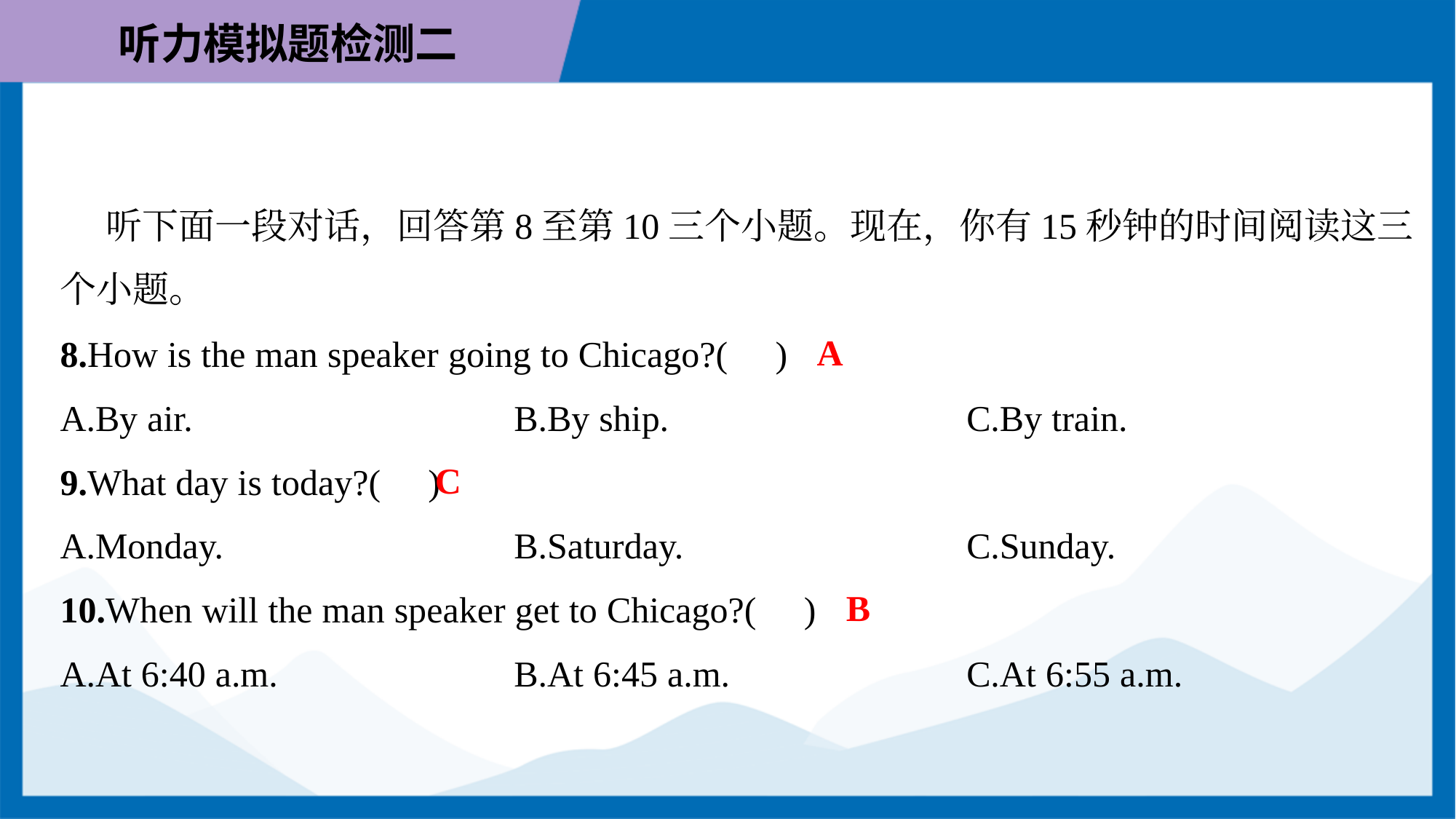

听下面一段对话，回答第8至第10三个小题。现在，你有15秒钟的时间阅读这三
个小题。
A
8.How is the man speaker going to Chicago?(     )
A.By air.	B.By ship.	C.By train.
C
9.What day is today?(     )
A.Monday.	B.Saturday.	C.Sunday.
B
10.When will the man speaker get to Chicago?(     )
A.At 6:40 a.m.	B.At 6:45 a.m.	C.At 6:55 a.m.